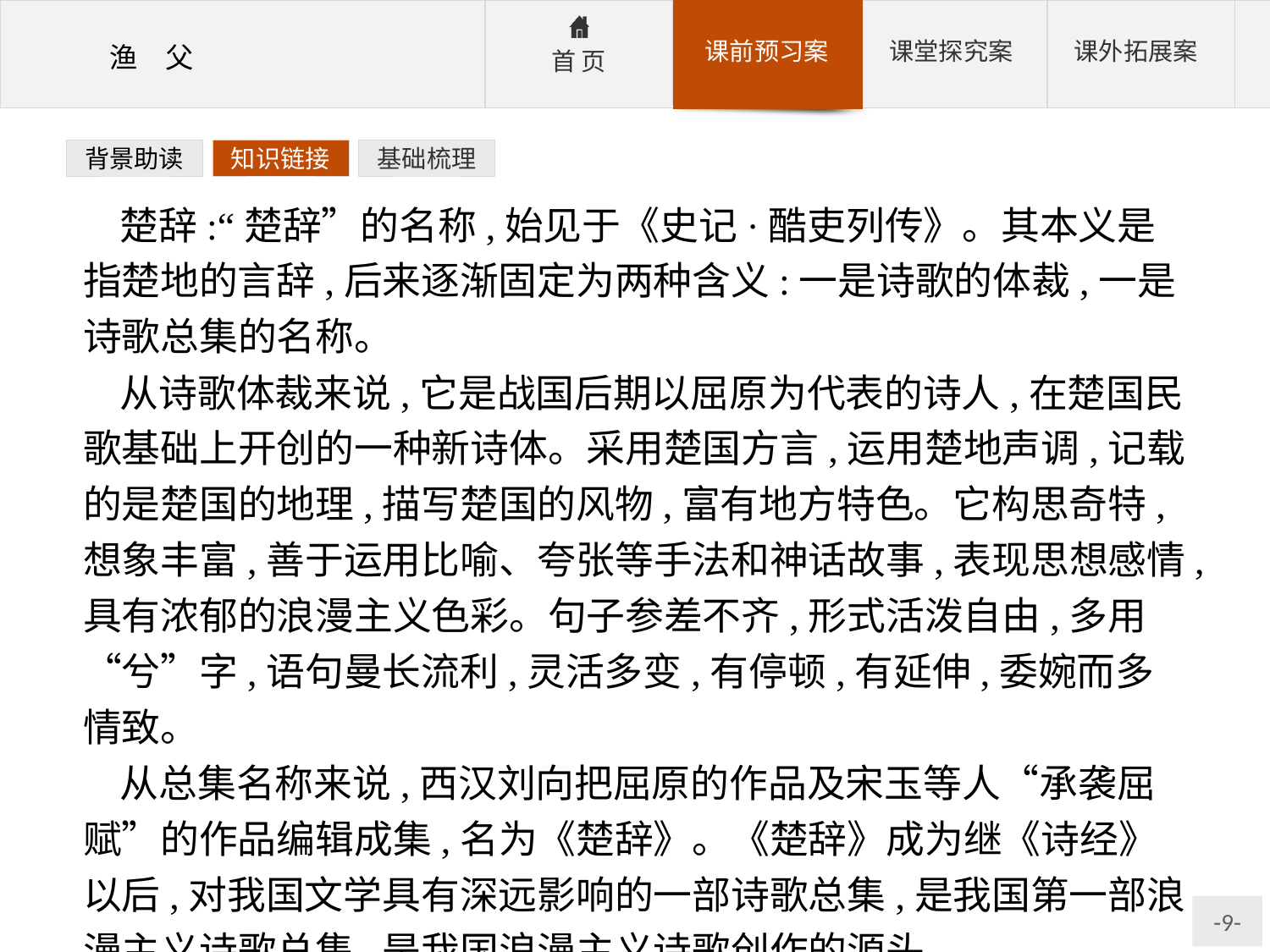

背景助读
知识链接
基础梳理
楚辞:“楚辞”的名称,始见于《史记·酷吏列传》。其本义是指楚地的言辞,后来逐渐固定为两种含义:一是诗歌的体裁,一是诗歌总集的名称。
从诗歌体裁来说,它是战国后期以屈原为代表的诗人,在楚国民歌基础上开创的一种新诗体。采用楚国方言,运用楚地声调,记载的是楚国的地理,描写楚国的风物,富有地方特色。它构思奇特,想象丰富,善于运用比喻、夸张等手法和神话故事,表现思想感情,具有浓郁的浪漫主义色彩。句子参差不齐,形式活泼自由,多用“兮”字,语句曼长流利,灵活多变,有停顿,有延伸,委婉而多情致。
从总集名称来说,西汉刘向把屈原的作品及宋玉等人“承袭屈赋”的作品编辑成集,名为《楚辞》。《楚辞》成为继《诗经》以后,对我国文学具有深远影响的一部诗歌总集,是我国第一部浪漫主义诗歌总集,是我国浪漫主义诗歌创作的源头。